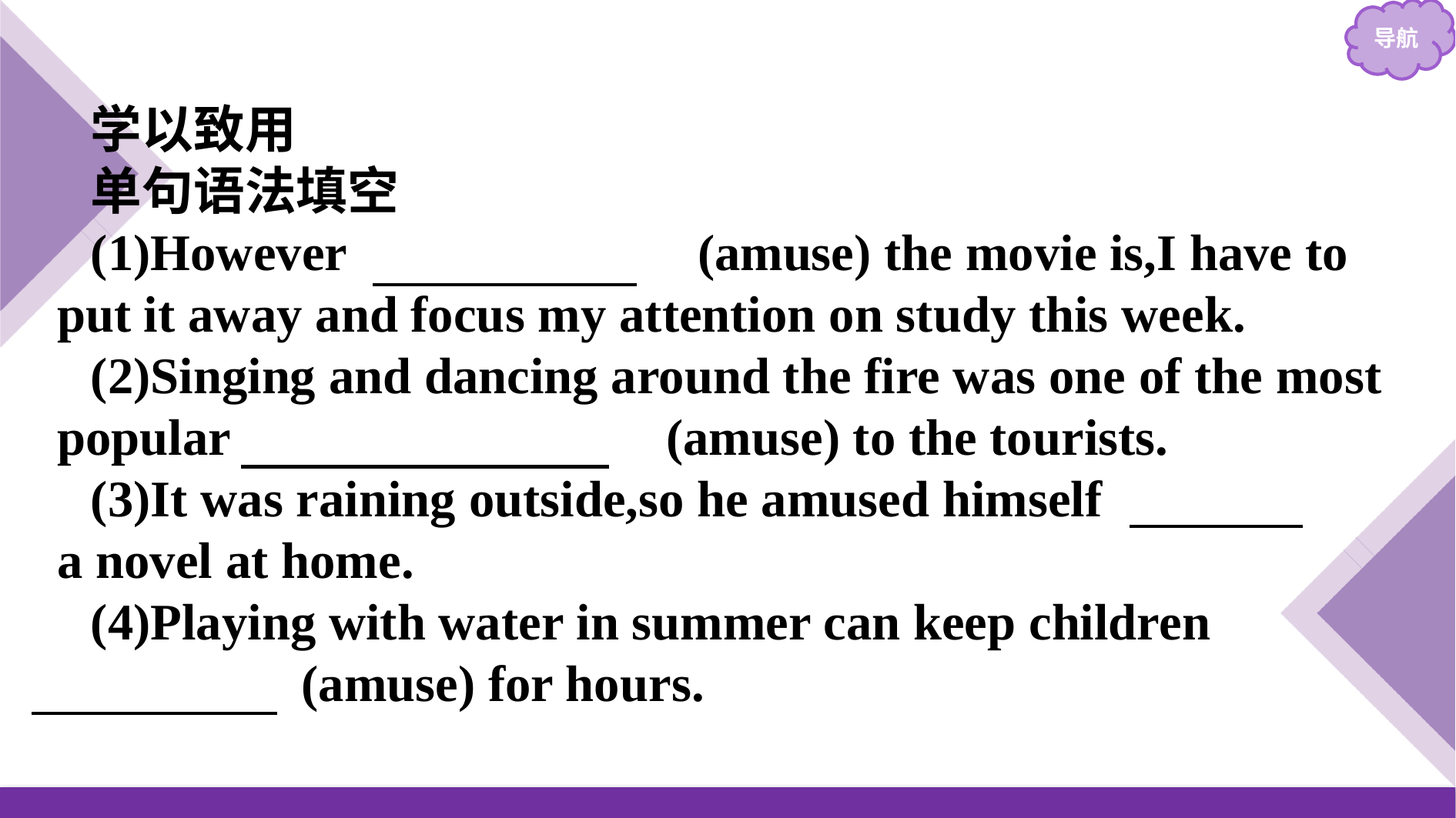

学以致用
单句语法填空
(1)However 　amusing　(amuse) the movie is,I have to put it away and focus my attention on study this week.
(2)Singing and dancing around the fire was one of the most popular 　amusements　(amuse) to the tourists.
(3)It was raining outside,so he amused himself 　with　 a novel at home.
(4)Playing with water in summer can keep children 　amused　(amuse) for hours.